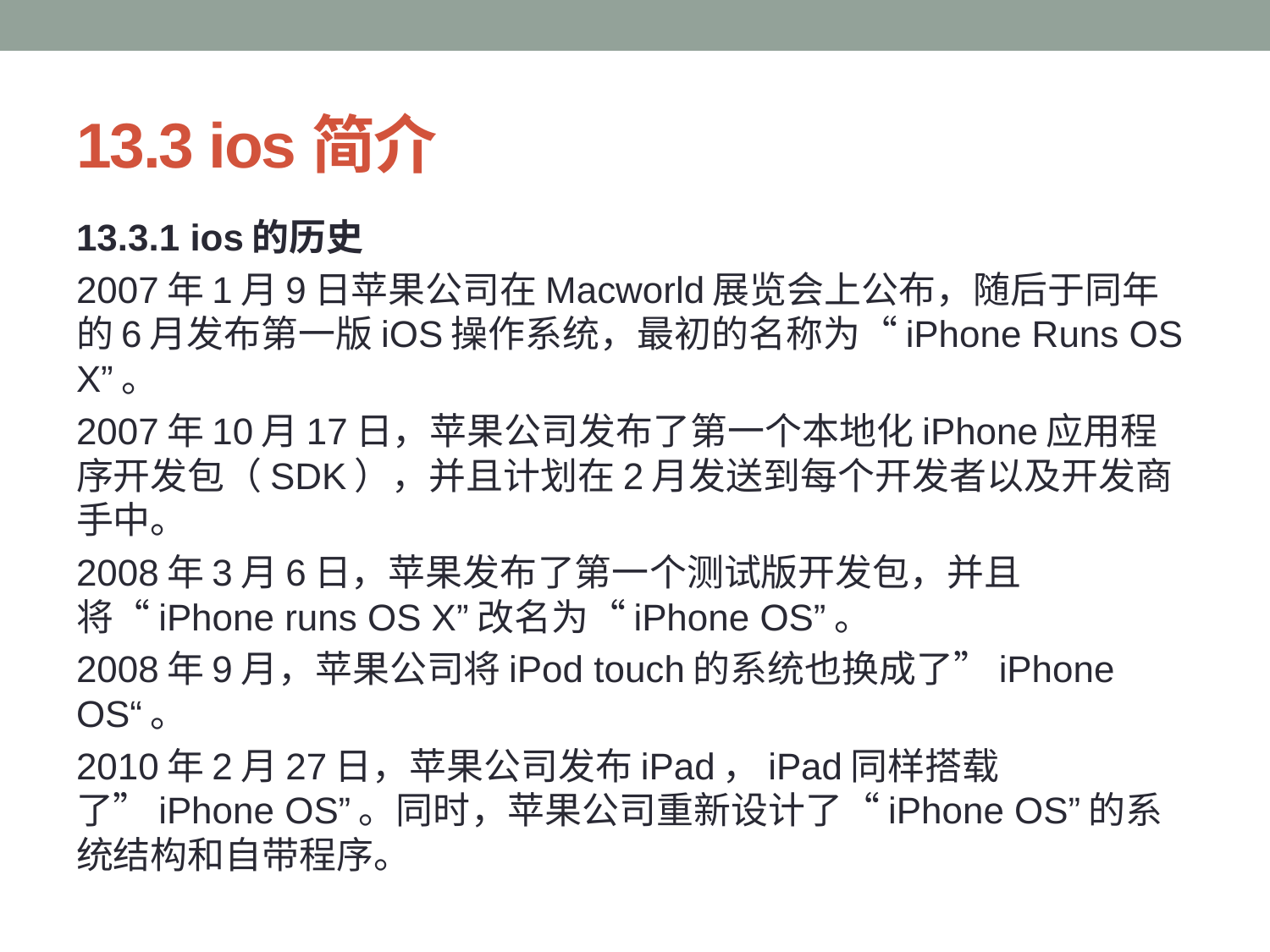

# 13.3 ios简介
13.3.1 ios的历史
2007年1月9日苹果公司在Macworld展览会上公布，随后于同年的6月发布第一版iOS操作系统，最初的名称为“iPhone Runs OS X”。
2007年10月17日，苹果公司发布了第一个本地化iPhone应用程序开发包（SDK），并且计划在2月发送到每个开发者以及开发商手中。
2008年3月6日，苹果发布了第一个测试版开发包，并且将“iPhone runs OS X”改名为“iPhone OS”。
2008年9月，苹果公司将iPod touch的系统也换成了”iPhone OS“。
2010年2月27日，苹果公司发布iPad，iPad同样搭载了”iPhone OS”。同时，苹果公司重新设计了“iPhone OS”的系统结构和自带程序。